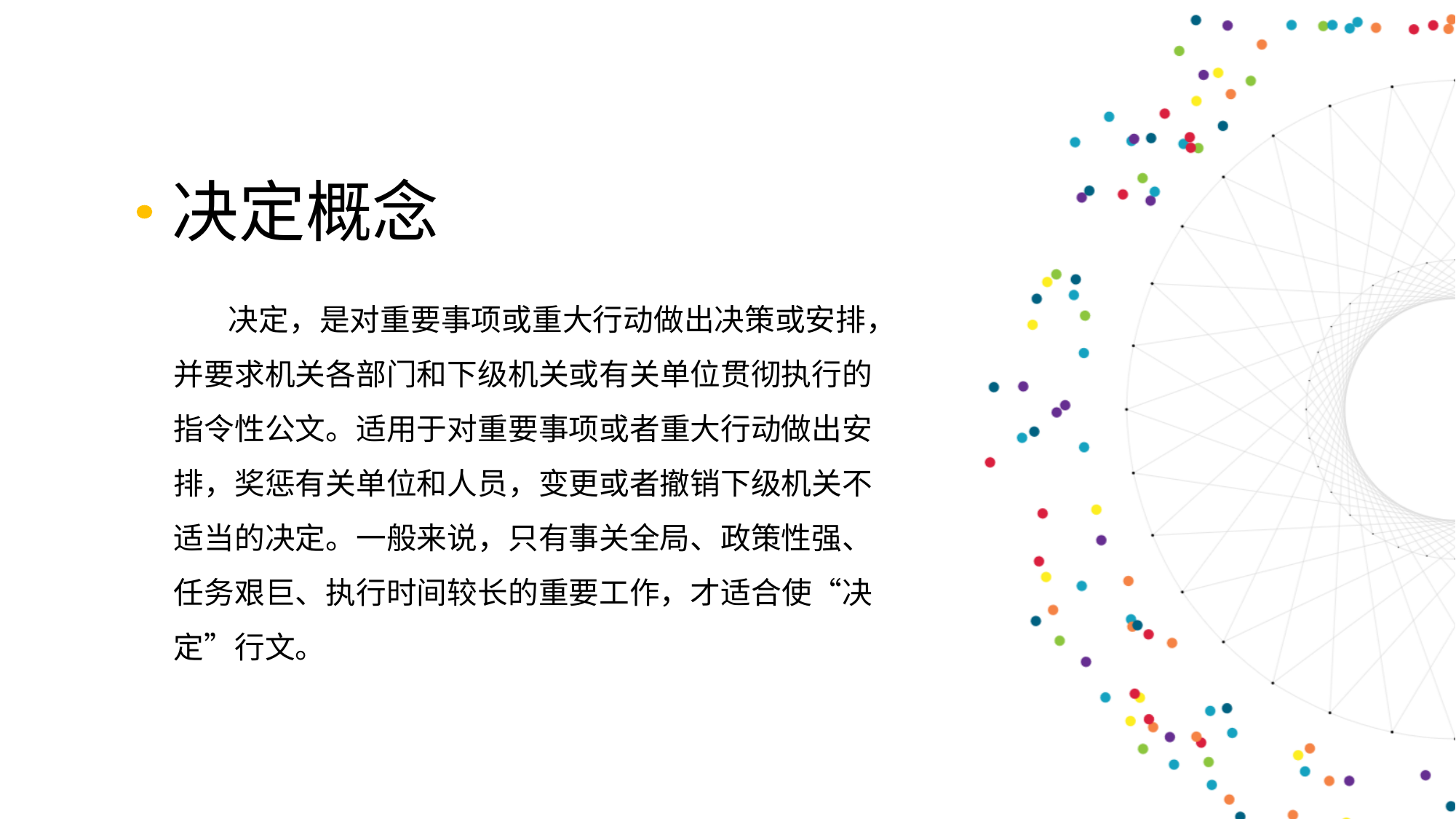

决定概念

       决定，是对重要事项或重大行动做出决策或安排，并要求机关各部门和下级机关或有关单位贯彻执行的指令性公文。适用于对重要事项或者重大行动做出安排，奖惩有关单位和人员，变更或者撤销下级机关不适当的决定。一般来说，只有事关全局、政策性强、任务艰巨、执行时间较长的重要工作，才适合使“决定”行文。